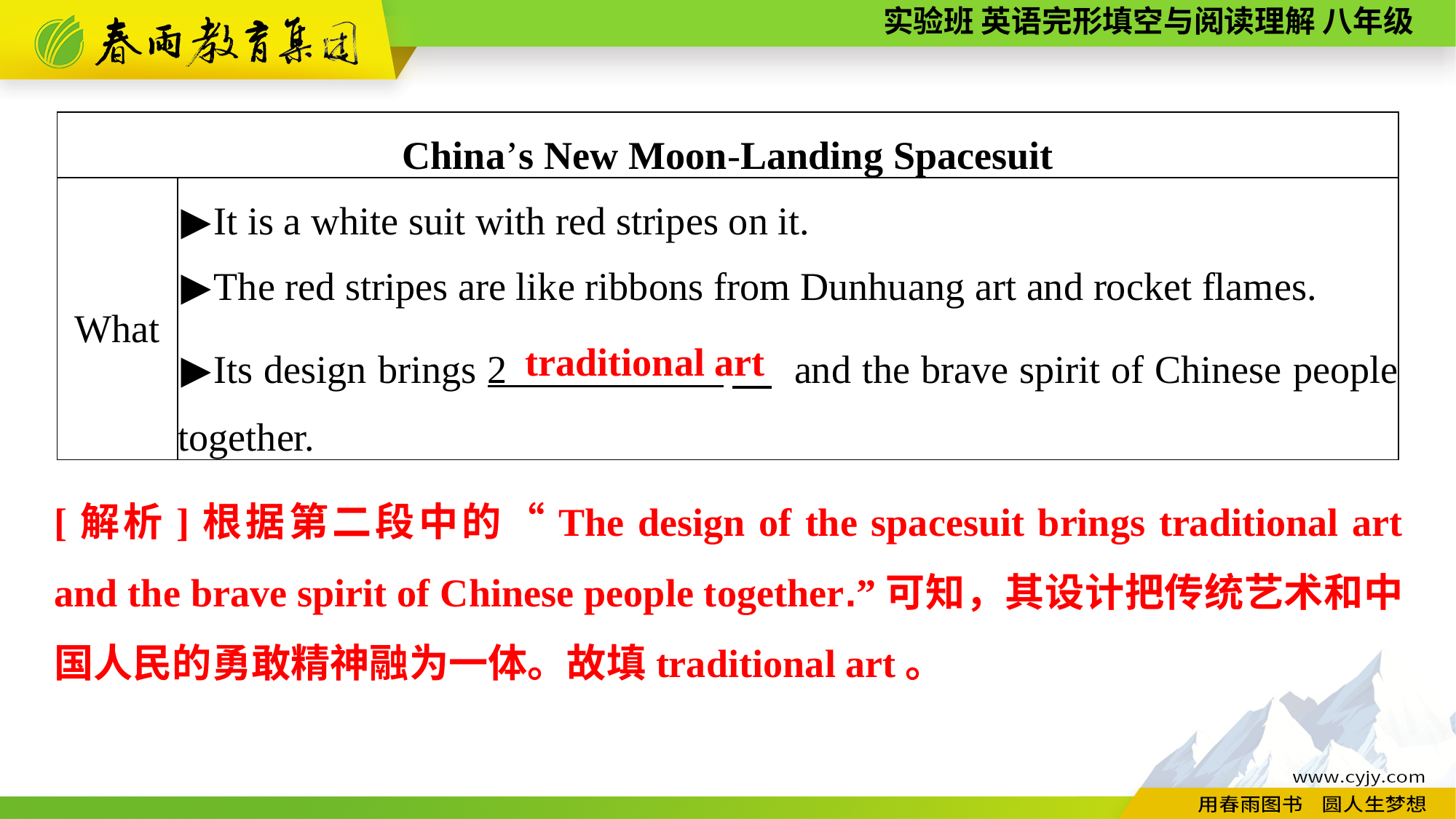

| China’s New Moon-Landing Spacesuit |  |
| --- | --- |
| What | ▶It is a white suit with red stripes on it. ▶The red stripes are like ribbons from Dunhuang art and rocket flames. ▶Its design brings 2 　 and the brave spirit of Chinese people together. |
traditional art
[解析]根据第二段中的“The design of the spacesuit brings traditional art and the brave spirit of Chinese people together.”可知，其设计把传统艺术和中国人民的勇敢精神融为一体。故填traditional art。